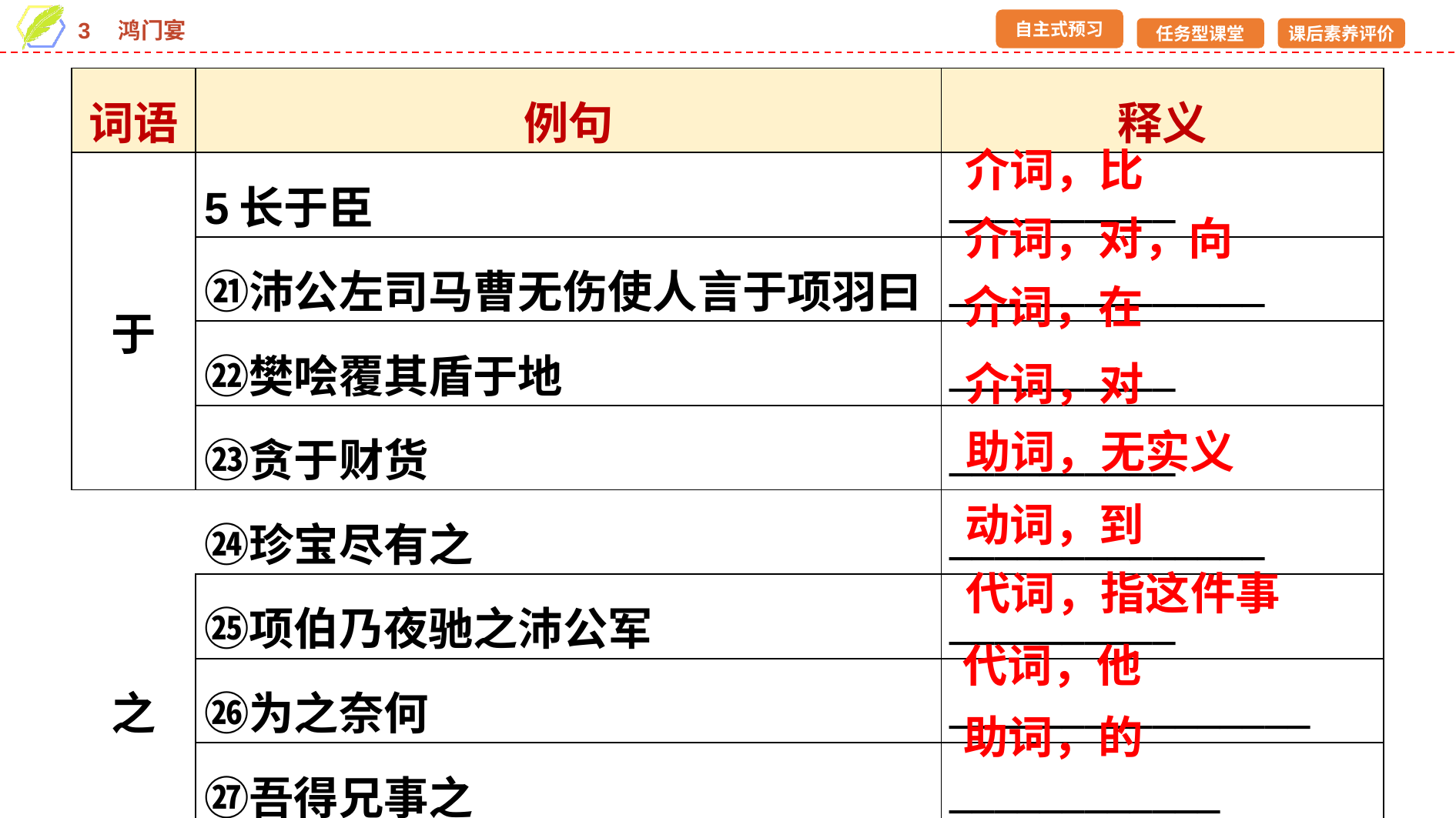

| 词语 | 例句 | 释义 |
| --- | --- | --- |
| 于 | 5长于臣 | \_\_\_\_\_\_\_\_\_\_ |
|  | ㉑沛公左司马曹无伤使人言于项羽曰 | \_\_\_\_\_\_\_\_\_\_\_\_\_\_ |
|  | ㉒樊哙覆其盾于地 | \_\_\_\_\_\_\_\_\_\_ |
|  | ㉓贪于财货 | \_\_\_\_\_\_\_\_\_\_ |
| 之 | ㉔珍宝尽有之 | \_\_\_\_\_\_\_\_\_\_\_\_\_\_ |
|  | ㉕项伯乃夜驰之沛公军 | \_\_\_\_\_\_\_\_\_\_ |
|  | ㉖为之奈何 | \_\_\_\_\_\_\_\_\_\_\_\_\_\_\_\_ |
|  | ㉗吾得兄事之 | \_\_\_\_\_\_\_\_\_\_\_\_ |
|  | ㉘沛公之参乘樊哙者也 | \_\_\_\_\_\_\_\_\_\_ |
介词，比
介词，对，向
介词，在
介词，对
助词，无实义
动词，到
代词，指这件事
代词，他
助词，的